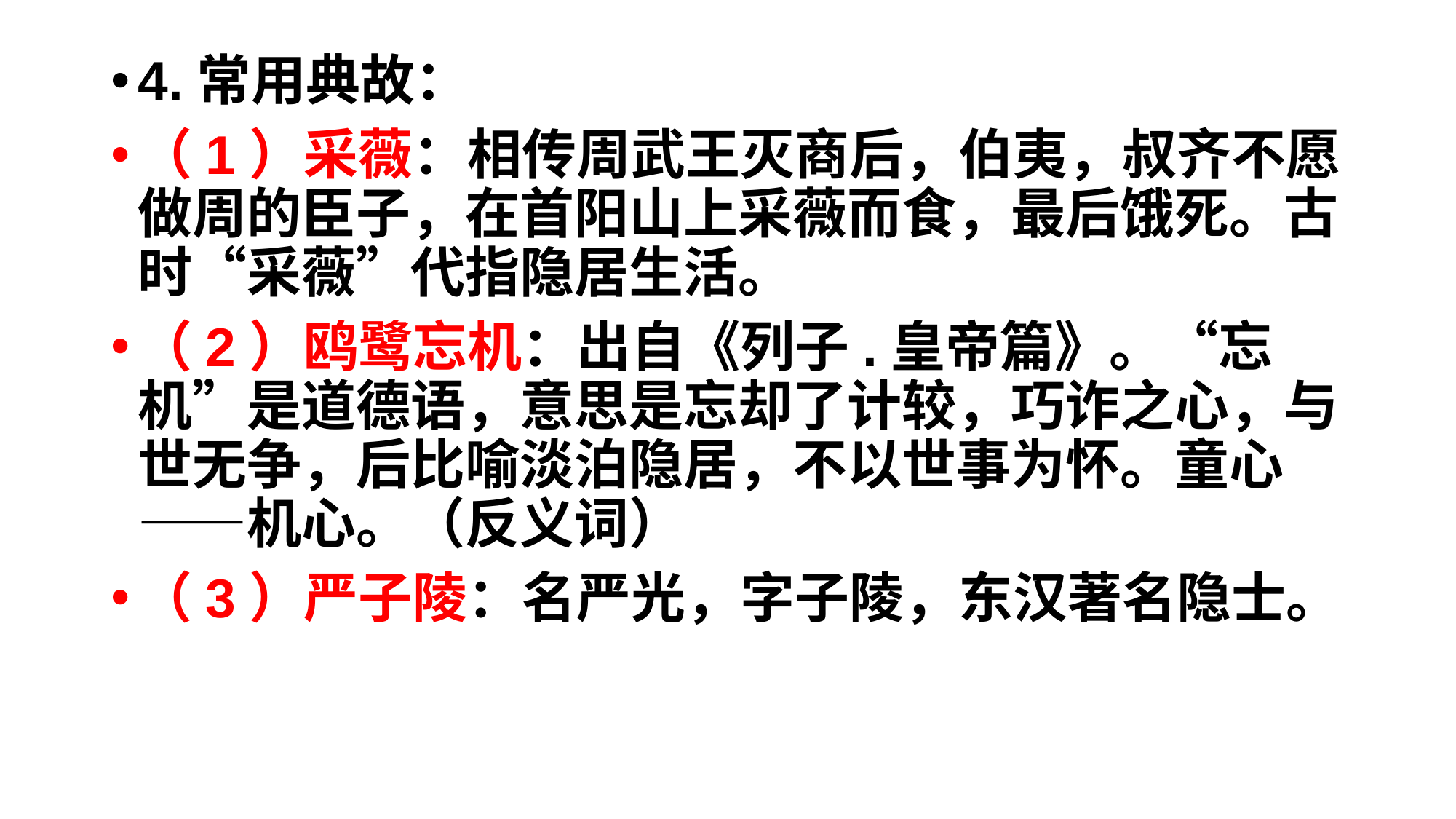

4.常用典故：
（1）采薇：相传周武王灭商后，伯夷，叔齐不愿做周的臣子，在首阳山上采薇而食，最后饿死。古时“采薇”代指隐居生活。
（2）鸥鹭忘机：出自《列子.皇帝篇》。“忘机”是道德语，意思是忘却了计较，巧诈之心，与世无争，后比喻淡泊隐居，不以世事为怀。童心——机心。（反义词）
（3）严子陵：名严光，字子陵，东汉著名隐士。